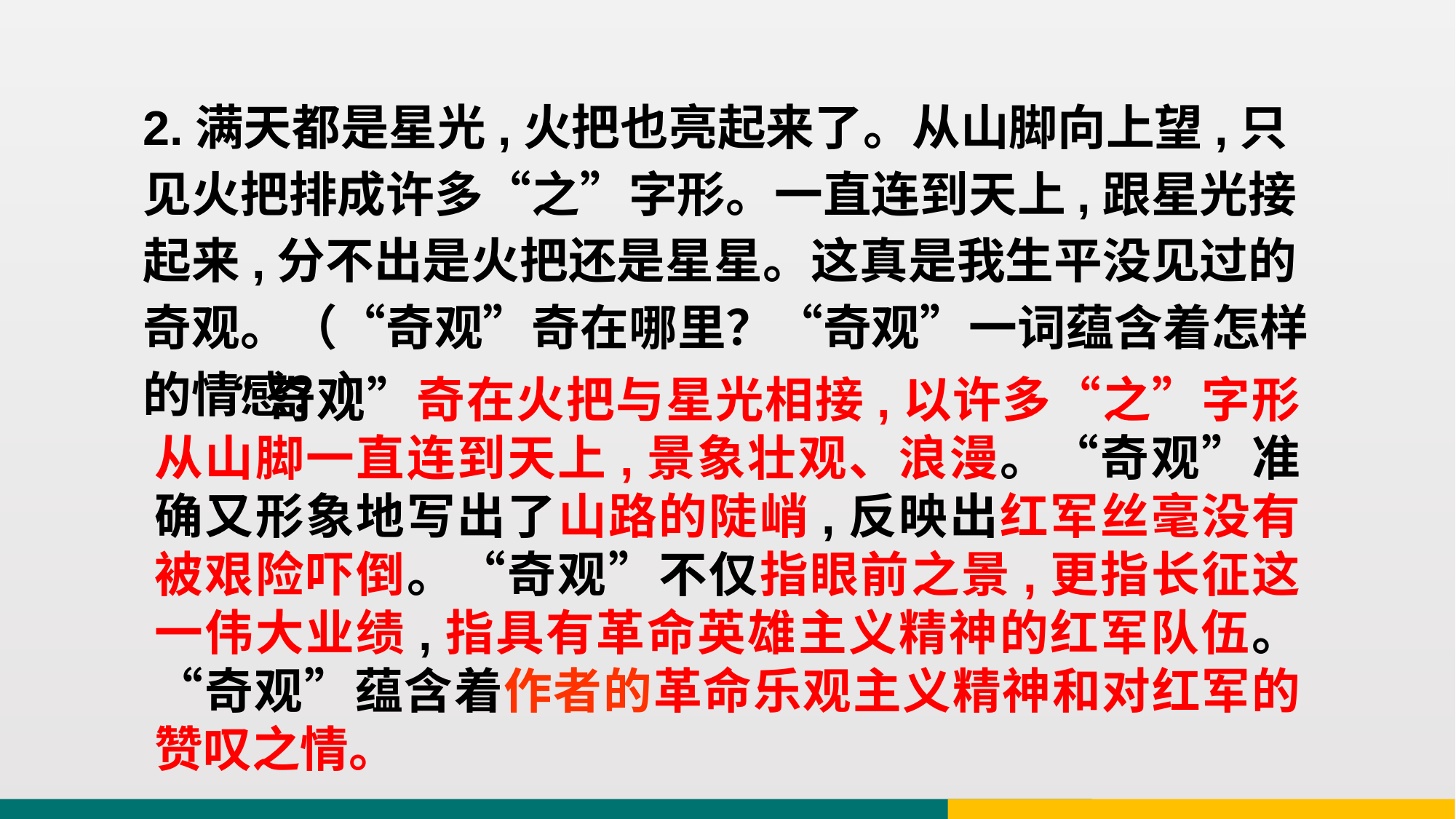

2.满天都是星光,火把也亮起来了。从山脚向上望,只见火把排成许多“之”字形。一直连到天上,跟星光接起来,分不出是火把还是星星。这真是我生平没见过的奇观。（“奇观”奇在哪里？“奇观”一词蕴含着怎样的情感？）
    “奇观”奇在火把与星光相接,以许多“之”字形从山脚一直连到天上,景象壮观、浪漫。“奇观”准确又形象地写出了山路的陡峭,反映出红军丝毫没有被艰险吓倒。“奇观”不仅指眼前之景,更指长征这一伟大业绩,指具有革命英雄主义精神的红军队伍。“奇观”蕴含着作者的革命乐观主义精神和对红军的赞叹之情。